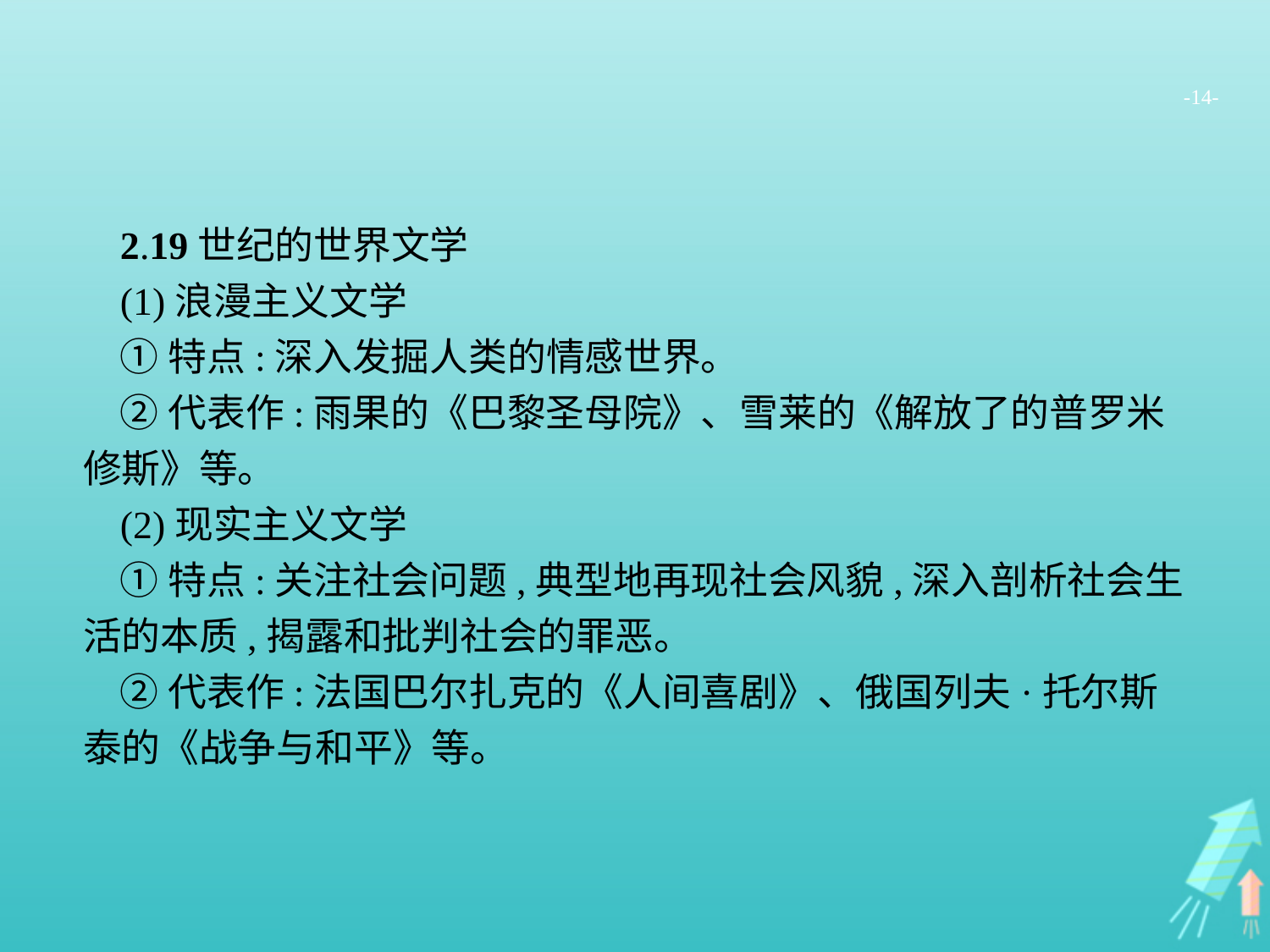

-14-
2.19世纪的世界文学
(1)浪漫主义文学
①特点:深入发掘人类的情感世界。
②代表作:雨果的《巴黎圣母院》、雪莱的《解放了的普罗米修斯》等。
(2)现实主义文学
①特点:关注社会问题,典型地再现社会风貌,深入剖析社会生活的本质,揭露和批判社会的罪恶。
②代表作:法国巴尔扎克的《人间喜剧》、俄国列夫·托尔斯泰的《战争与和平》等。